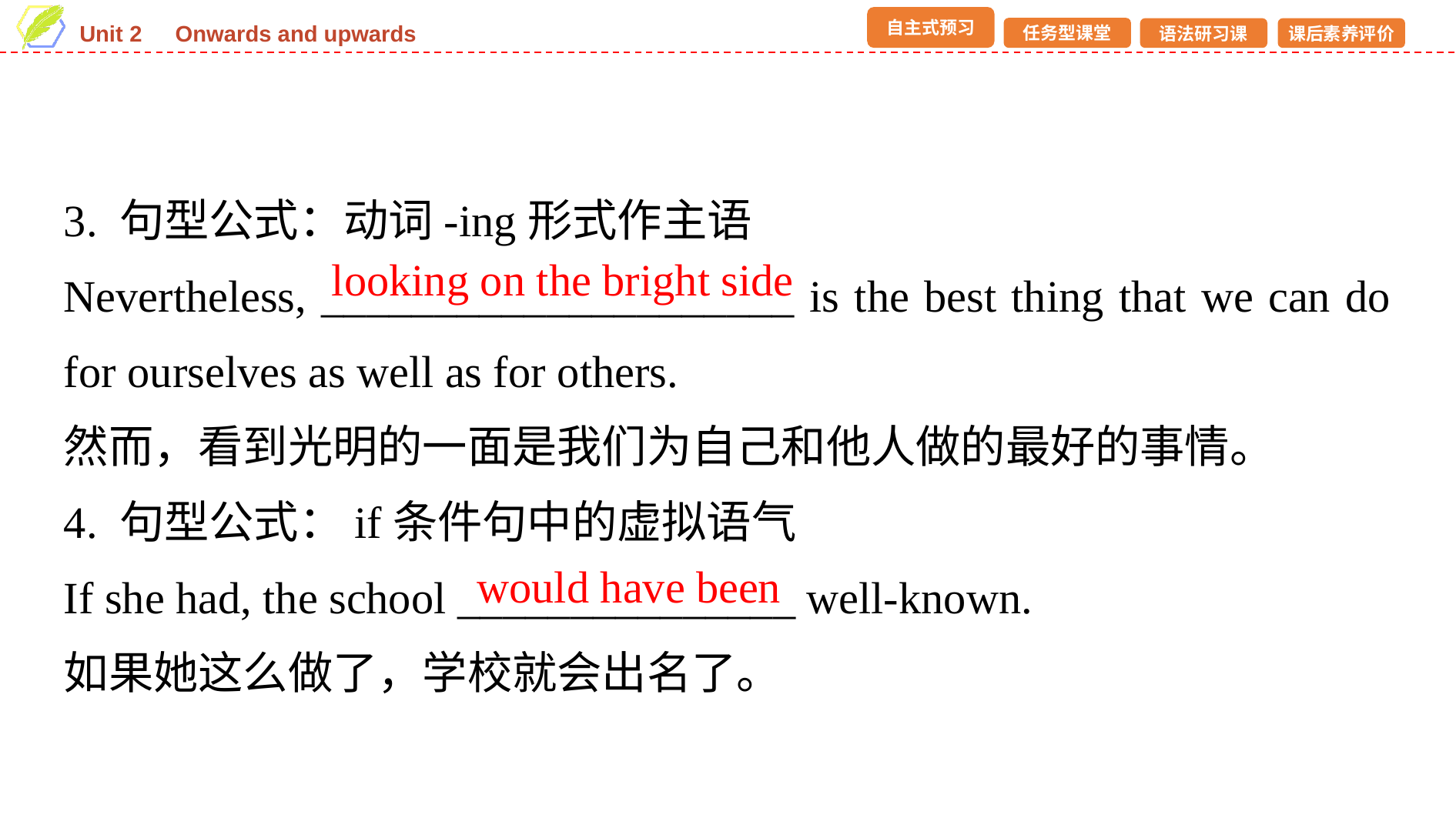

3. 句型公式：动词-ing形式作主语
Nevertheless, _____________________ is the best thing that we can do for ourselves as well as for others.
然而，看到光明的一面是我们为自己和他人做的最好的事情。
4. 句型公式：if条件句中的虚拟语气
If she had, the school _______________ well-known.
如果她这么做了，学校就会出名了。
looking on the bright side
would have been